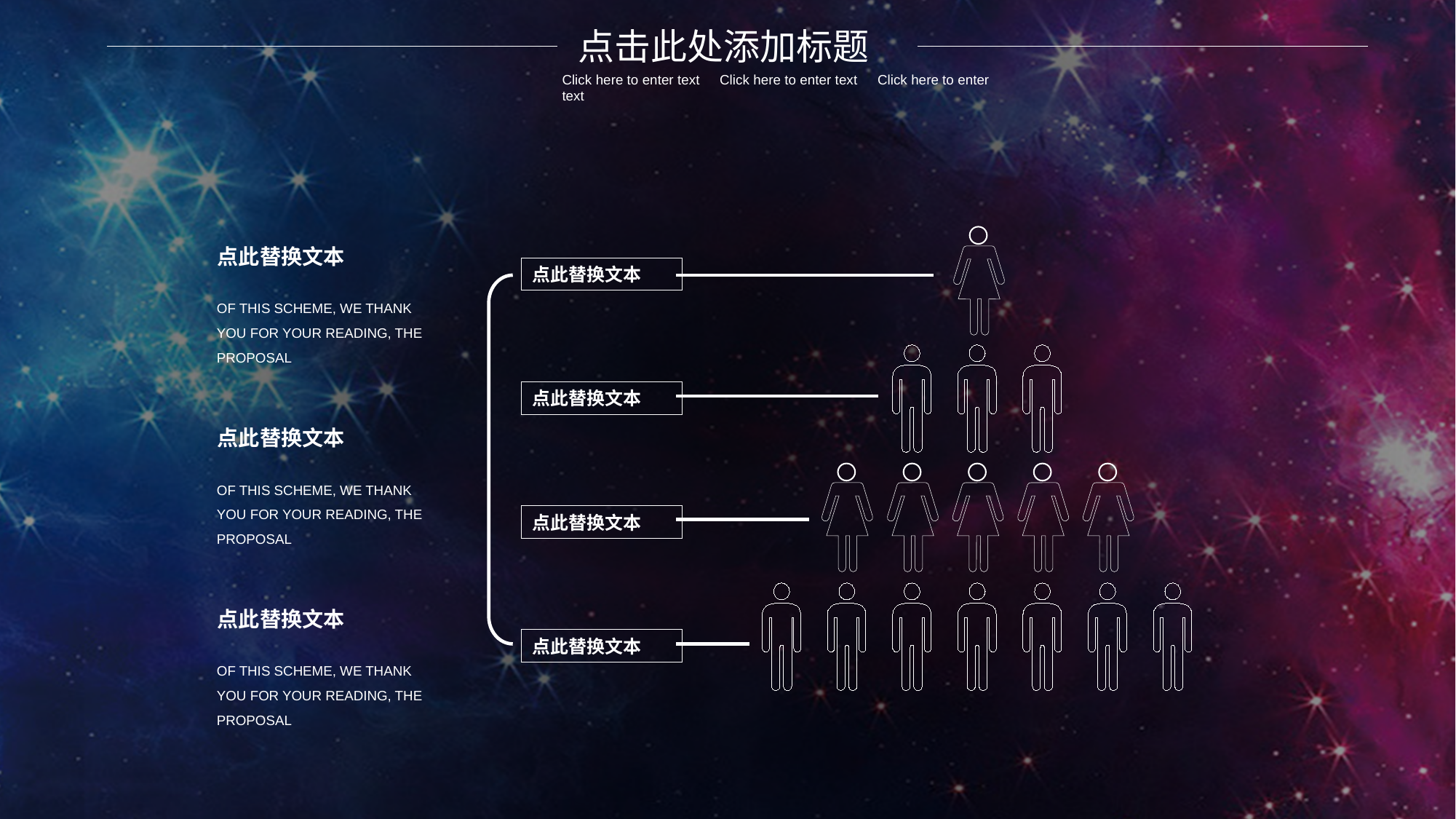

点击此处添加标题
Click here to enter text　Click here to enter text　Click here to enter text

点此替换文本
OF THIS SCHEME, WE THANK YOU FOR YOUR READING, THE PROPOSAL
点此替换文本

点此替换文本
点此替换文本
OF THIS SCHEME, WE THANK YOU FOR YOUR READING, THE PROPOSAL

点此替换文本

点此替换文本
OF THIS SCHEME, WE THANK YOU FOR YOUR READING, THE PROPOSAL
点此替换文本